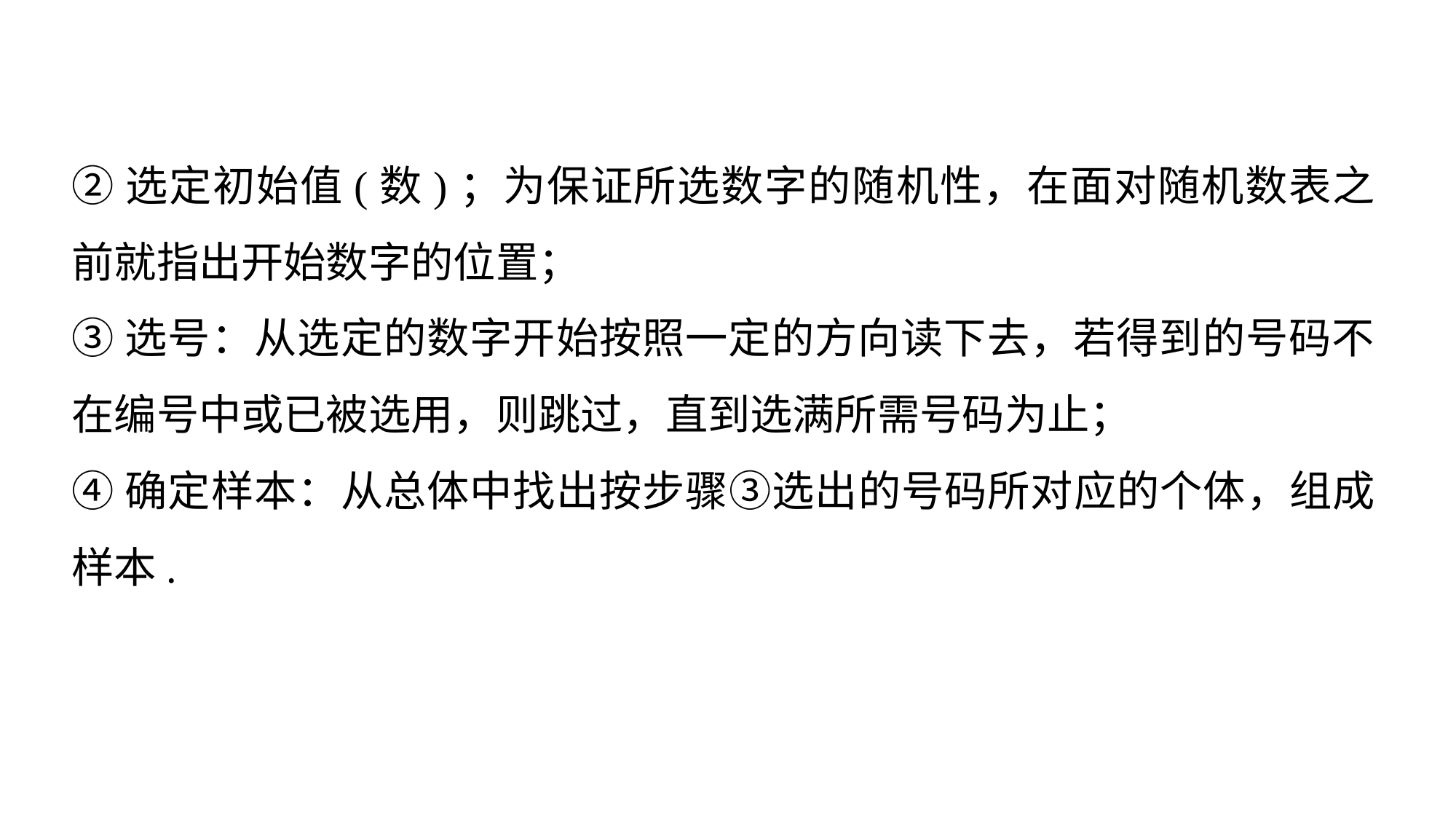

②选定初始值(数)；为保证所选数字的随机性，在面对随机数表之前就指出开始数字的位置；
③选号：从选定的数字开始按照一定的方向读下去，若得到的号码不在编号中或已被选用，则跳过，直到选满所需号码为止；
④确定样本：从总体中找出按步骤③选出的号码所对应的个体，组成样本.